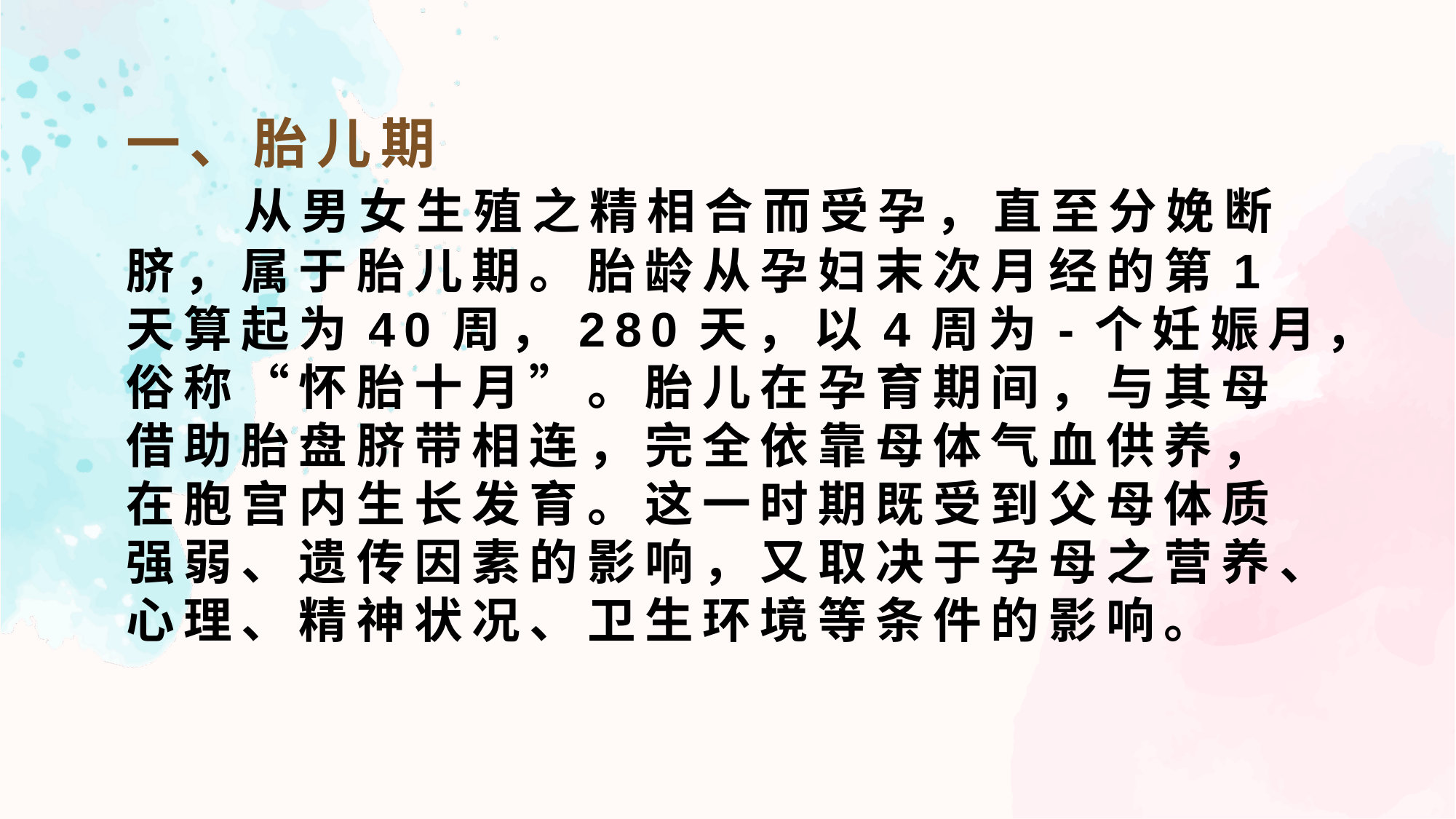

一、胎儿期
     从男女生殖之精相合而受孕，直至分娩断脐，属于胎儿期。胎龄从孕妇末次月经的第1天算起为40周，280天，以4周为-个妊娠月，俗称“怀胎十月”。胎儿在孕育期间，与其母借助胎盘脐带相连，完全依靠母体气血供养，在胞宫内生长发育。这一时期既受到父母体质强弱、遗传因素的影响，又取决于孕母之营养、心理、精神状况、卫生环境等条件的影响。